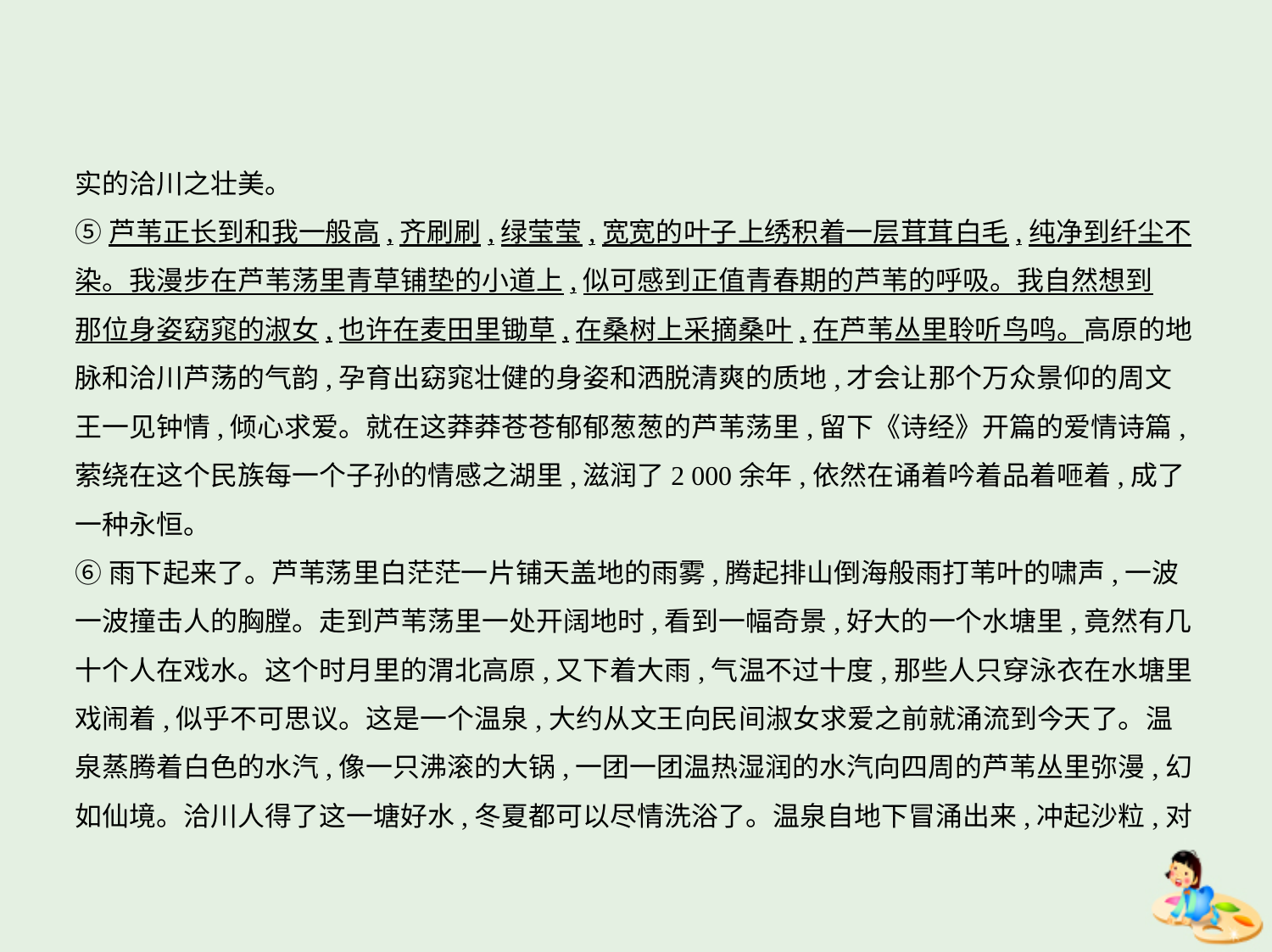

实的洽川之壮美。
⑤芦苇正长到和我一般高,齐刷刷,绿莹莹,宽宽的叶子上绣积着一层茸茸白毛,纯净到纤尘不
染。我漫步在芦苇荡里青草铺垫的小道上,似可感到正值青春期的芦苇的呼吸。我自然想到
那位身姿窈窕的淑女,也许在麦田里锄草,在桑树上采摘桑叶,在芦苇丛里聆听鸟鸣。高原的地
脉和洽川芦荡的气韵,孕育出窈窕壮健的身姿和洒脱清爽的质地,才会让那个万众景仰的周文
王一见钟情,倾心求爱。就在这莽莽苍苍郁郁葱葱的芦苇荡里,留下《诗经》开篇的爱情诗篇,
萦绕在这个民族每一个子孙的情感之湖里,滋润了2 000余年,依然在诵着吟着品着咂着,成了
一种永恒。
⑥雨下起来了。芦苇荡里白茫茫一片铺天盖地的雨雾,腾起排山倒海般雨打苇叶的啸声,一波
一波撞击人的胸膛。走到芦苇荡里一处开阔地时,看到一幅奇景,好大的一个水塘里,竟然有几
十个人在戏水。这个时月里的渭北高原,又下着大雨,气温不过十度,那些人只穿泳衣在水塘里
戏闹着,似乎不可思议。这是一个温泉,大约从文王向民间淑女求爱之前就涌流到今天了。温
泉蒸腾着白色的水汽,像一只沸滚的大锅,一团一团温热湿润的水汽向四周的芦苇丛里弥漫,幻
如仙境。洽川人得了这一塘好水,冬夏都可以尽情洗浴了。温泉自地下冒涌出来,冲起沙粒,对